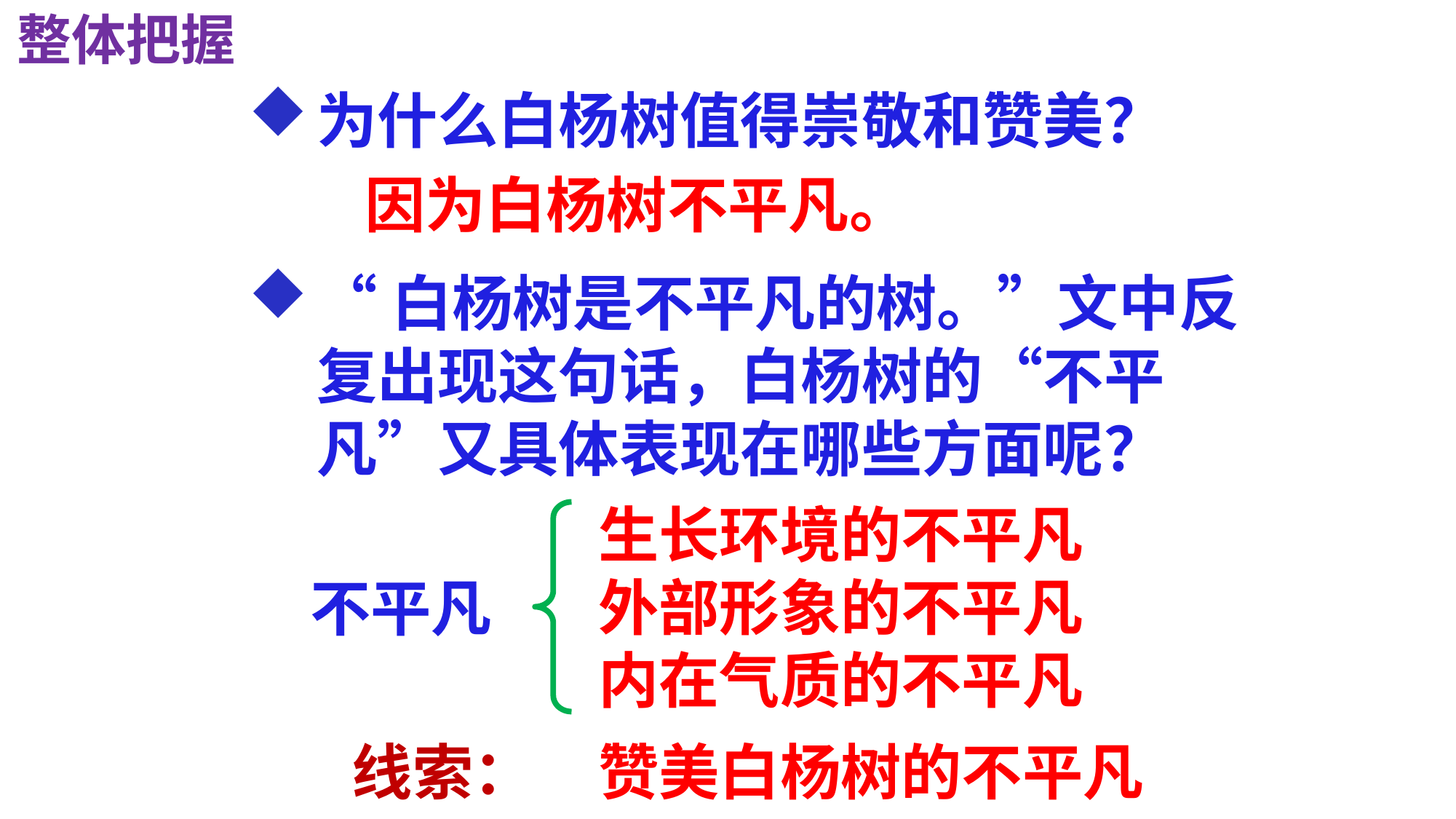

整体把握
为什么白杨树值得崇敬和赞美？
因为白杨树不平凡。
“白杨树是不平凡的树。”文中反复出现这句话，白杨树的“不平凡”又具体表现在哪些方面呢？
生长环境的不平凡
外部形象的不平凡
内在气质的不平凡

不平凡

线索：
赞美白杨树的不平凡